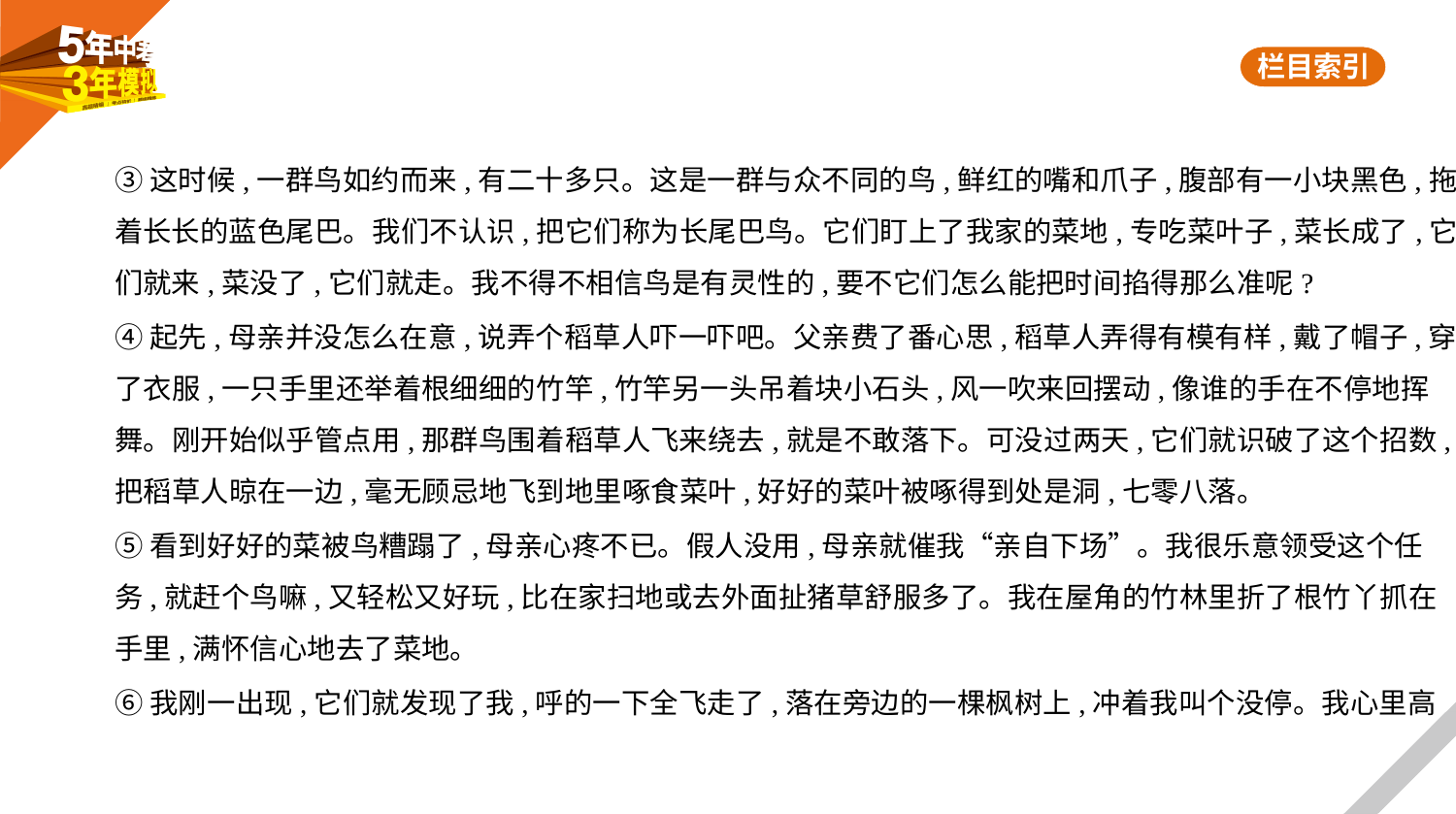

③这时候,一群鸟如约而来,有二十多只。这是一群与众不同的鸟,鲜红的嘴和爪子,腹部有一小块黑色,拖
着长长的蓝色尾巴。我们不认识,把它们称为长尾巴鸟。它们盯上了我家的菜地,专吃菜叶子,菜长成了,它
们就来,菜没了,它们就走。我不得不相信鸟是有灵性的,要不它们怎么能把时间掐得那么准呢?
④起先,母亲并没怎么在意,说弄个稻草人吓一吓吧。父亲费了番心思,稻草人弄得有模有样,戴了帽子,穿
了衣服,一只手里还举着根细细的竹竿,竹竿另一头吊着块小石头,风一吹来回摆动,像谁的手在不停地挥
舞。刚开始似乎管点用,那群鸟围着稻草人飞来绕去,就是不敢落下。可没过两天,它们就识破了这个招数,
把稻草人晾在一边,毫无顾忌地飞到地里啄食菜叶,好好的菜叶被啄得到处是洞,七零八落。
⑤看到好好的菜被鸟糟蹋了,母亲心疼不已。假人没用,母亲就催我“亲自下场”。我很乐意领受这个任
务,就赶个鸟嘛,又轻松又好玩,比在家扫地或去外面扯猪草舒服多了。我在屋角的竹林里折了根竹丫抓在
手里,满怀信心地去了菜地。
⑥我刚一出现,它们就发现了我,呼的一下全飞走了,落在旁边的一棵枫树上,冲着我叫个没停。我心里高